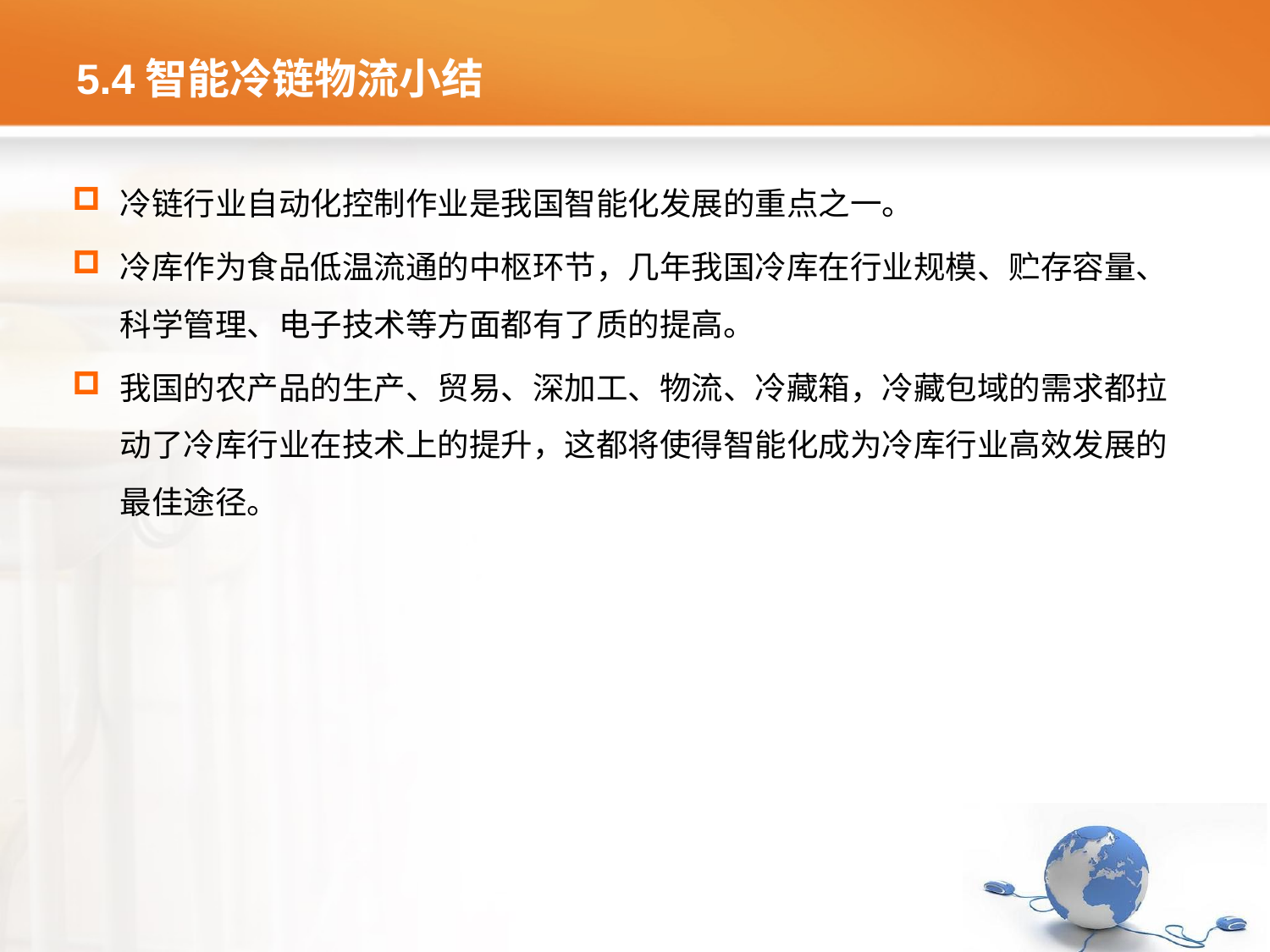

# 5.4智能冷链物流小结
冷链行业自动化控制作业是我国智能化发展的重点之一。
冷库作为食品低温流通的中枢环节，几年我国冷库在行业规模、贮存容量、科学管理、电子技术等方面都有了质的提高。
我国的农产品的生产、贸易、深加工、物流、冷藏箱，冷藏包域的需求都拉动了冷库行业在技术上的提升，这都将使得智能化成为冷库行业高效发展的最佳途径。